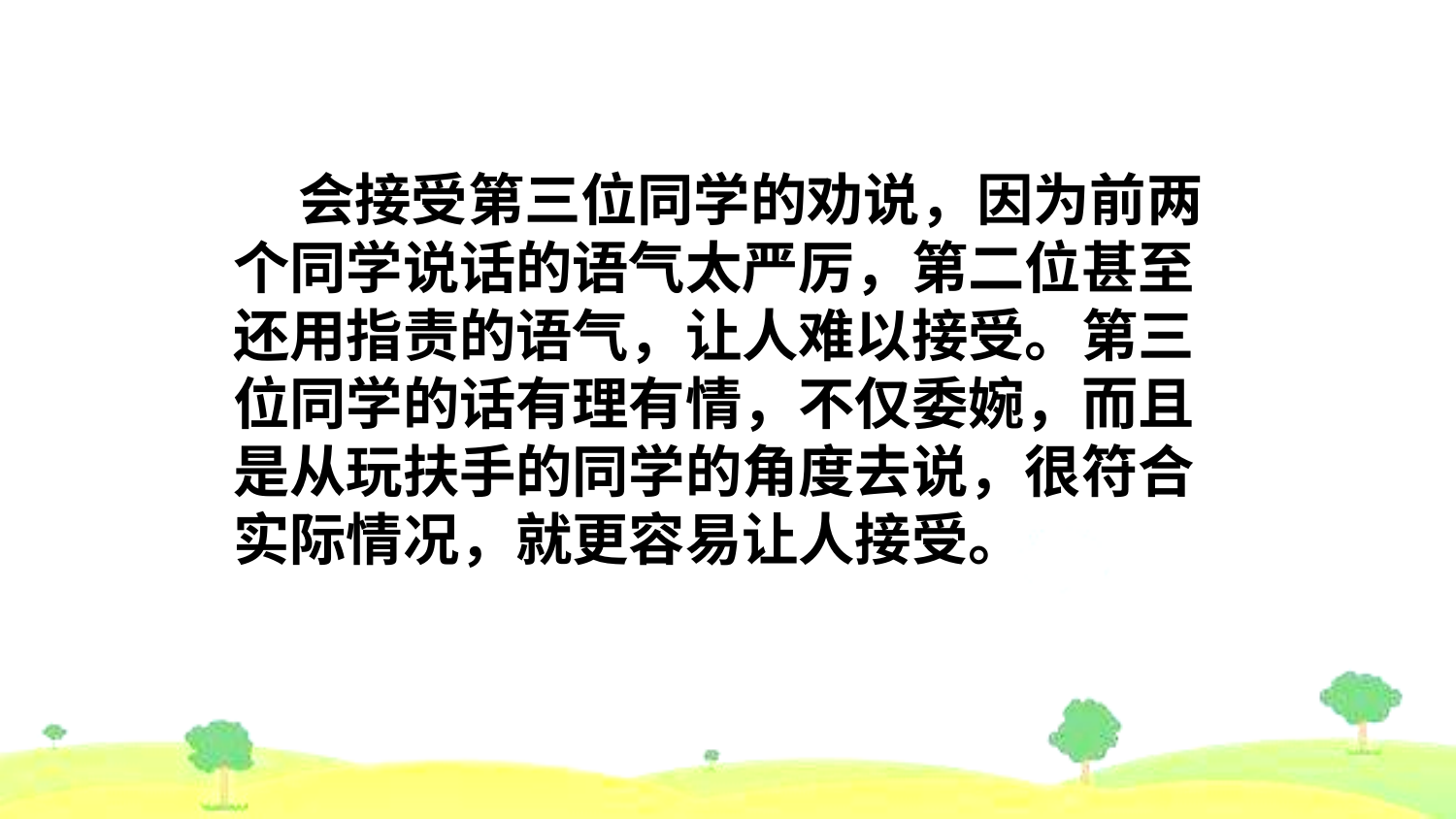

会接受第三位同学的劝说，因为前两个同学说话的语气太严厉，第二位甚至还用指责的语气，让人难以接受。第三位同学的话有理有情，不仅委婉，而且是从玩扶手的同学的角度去说，很符合实际情况，就更容易让人接受。